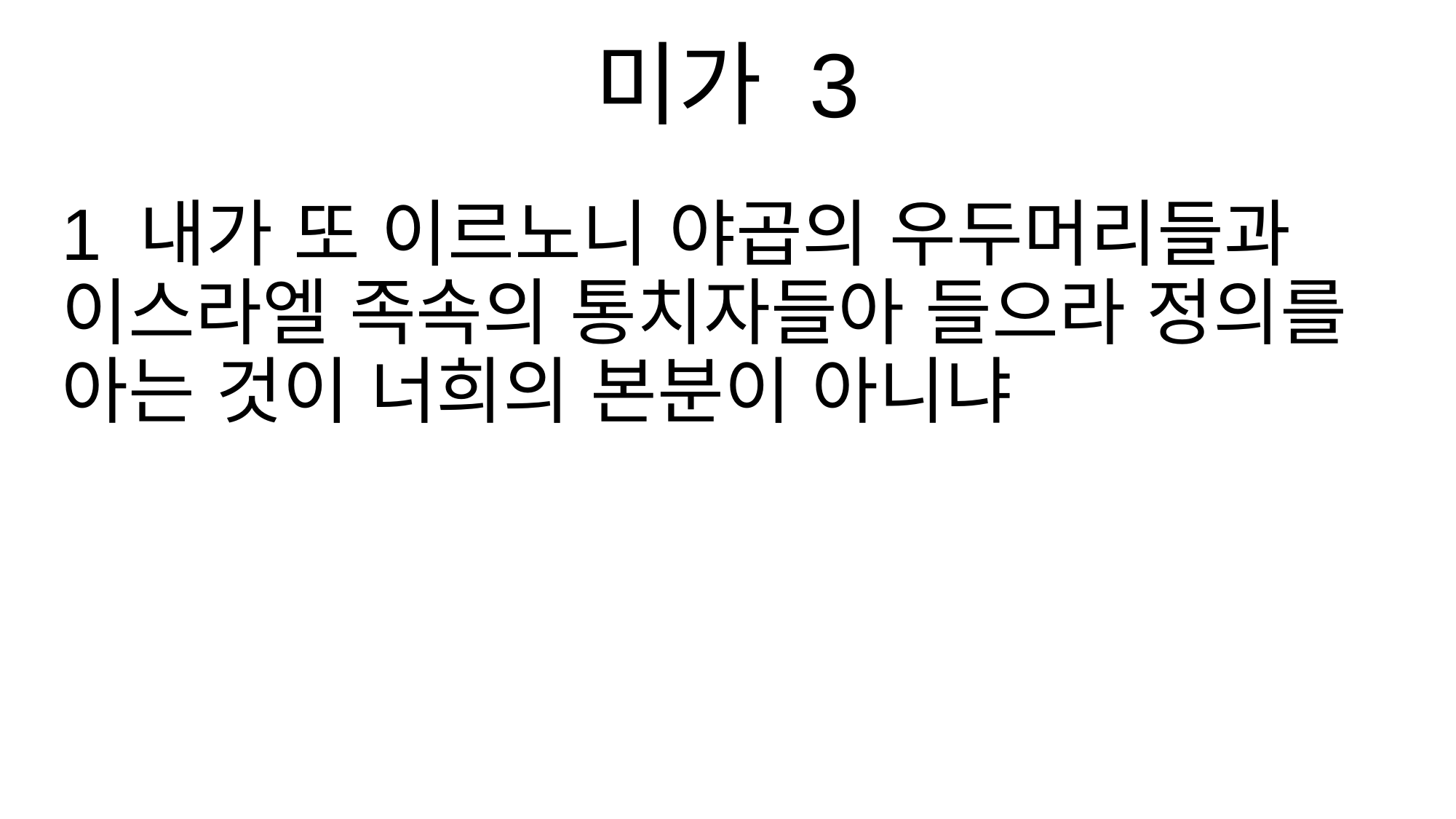

미가 3
1 내가 또 이르노니 야곱의 우두머리들과 이스라엘 족속의 통치자들아 들으라 정의를 아는 것이 너희의 본분이 아니냐